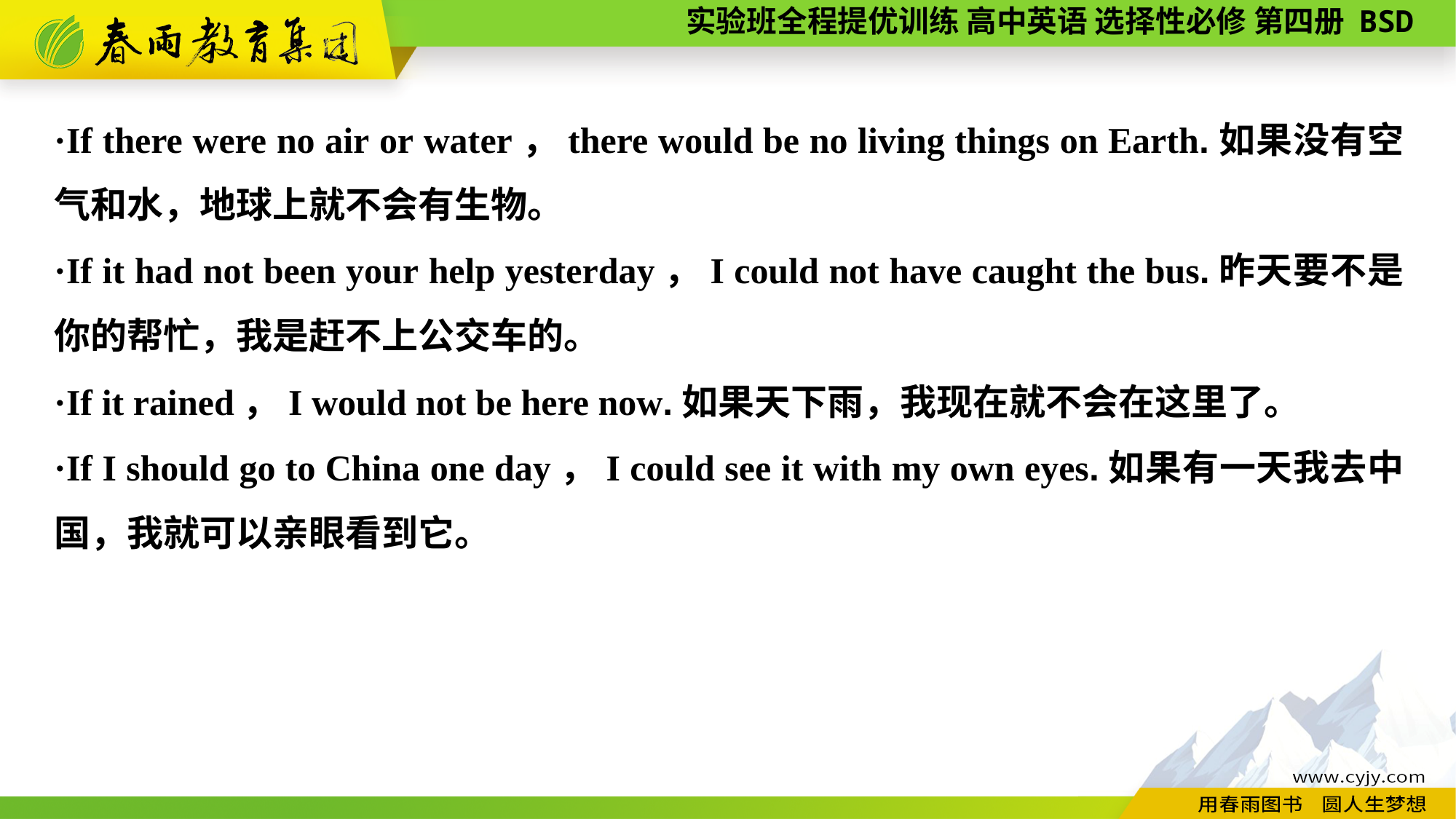

·If there were no air or water，there would be no living things on Earth.如果没有空气和水，地球上就不会有生物。
·If it had not been your help yesterday，I could not have caught the bus.昨天要不是你的帮忙，我是赶不上公交车的。
·If it rained，I would not be here now.如果天下雨，我现在就不会在这里了。
·If I should go to China one day，I could see it with my own eyes.如果有一天我去中国，我就可以亲眼看到它。